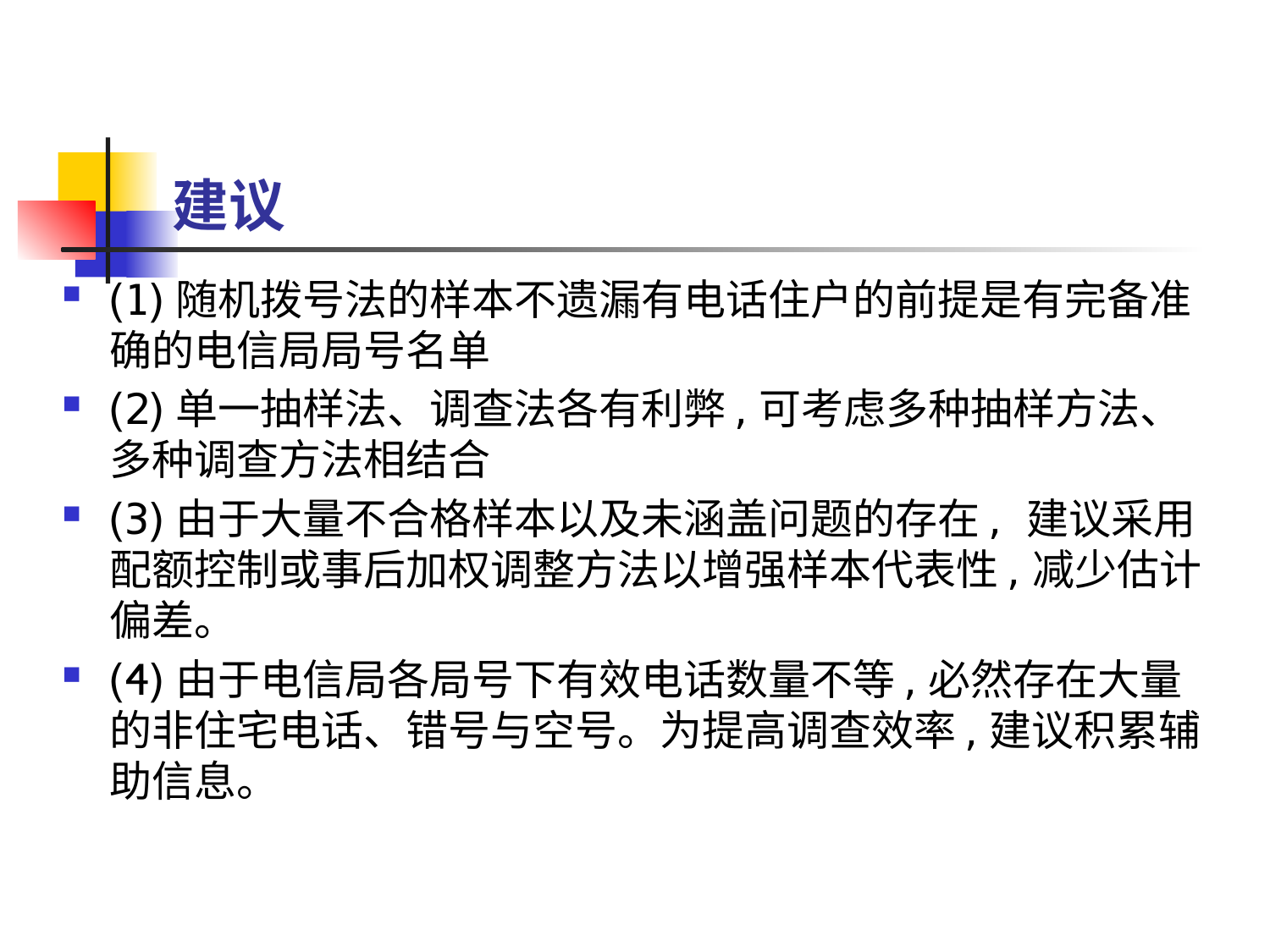

# 建议
(1)随机拨号法的样本不遗漏有电话住户的前提是有完备准确的电信局局号名单
(2)单一抽样法、调查法各有利弊,可考虑多种抽样方法、多种调查方法相结合
(3)由于大量不合格样本以及未涵盖问题的存在, 建议采用配额控制或事后加权调整方法以增强样本代表性,减少估计偏差。
(4)由于电信局各局号下有效电话数量不等,必然存在大量的非住宅电话、错号与空号。为提高调查效率,建议积累辅助信息。